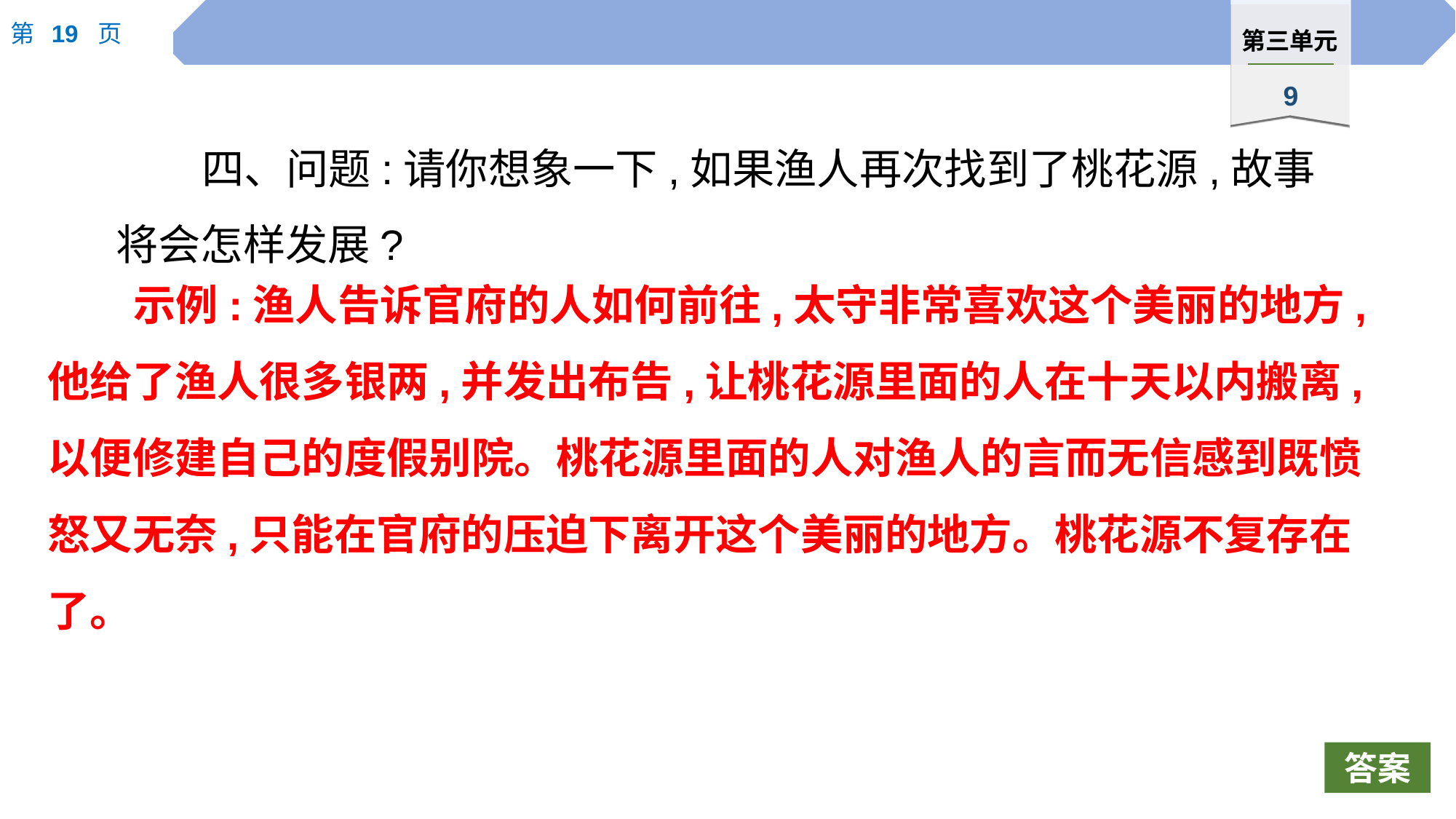

四、问题:请你想象一下,如果渔人再次找到了桃花源,故事将会怎样发展?
示例:渔人告诉官府的人如何前往,太守非常喜欢这个美丽的地方,他给了渔人很多银两,并发出布告,让桃花源里面的人在十天以内搬离,以便修建自己的度假别院。桃花源里面的人对渔人的言而无信感到既愤怒又无奈,只能在官府的压迫下离开这个美丽的地方。桃花源不复存在了。
答案